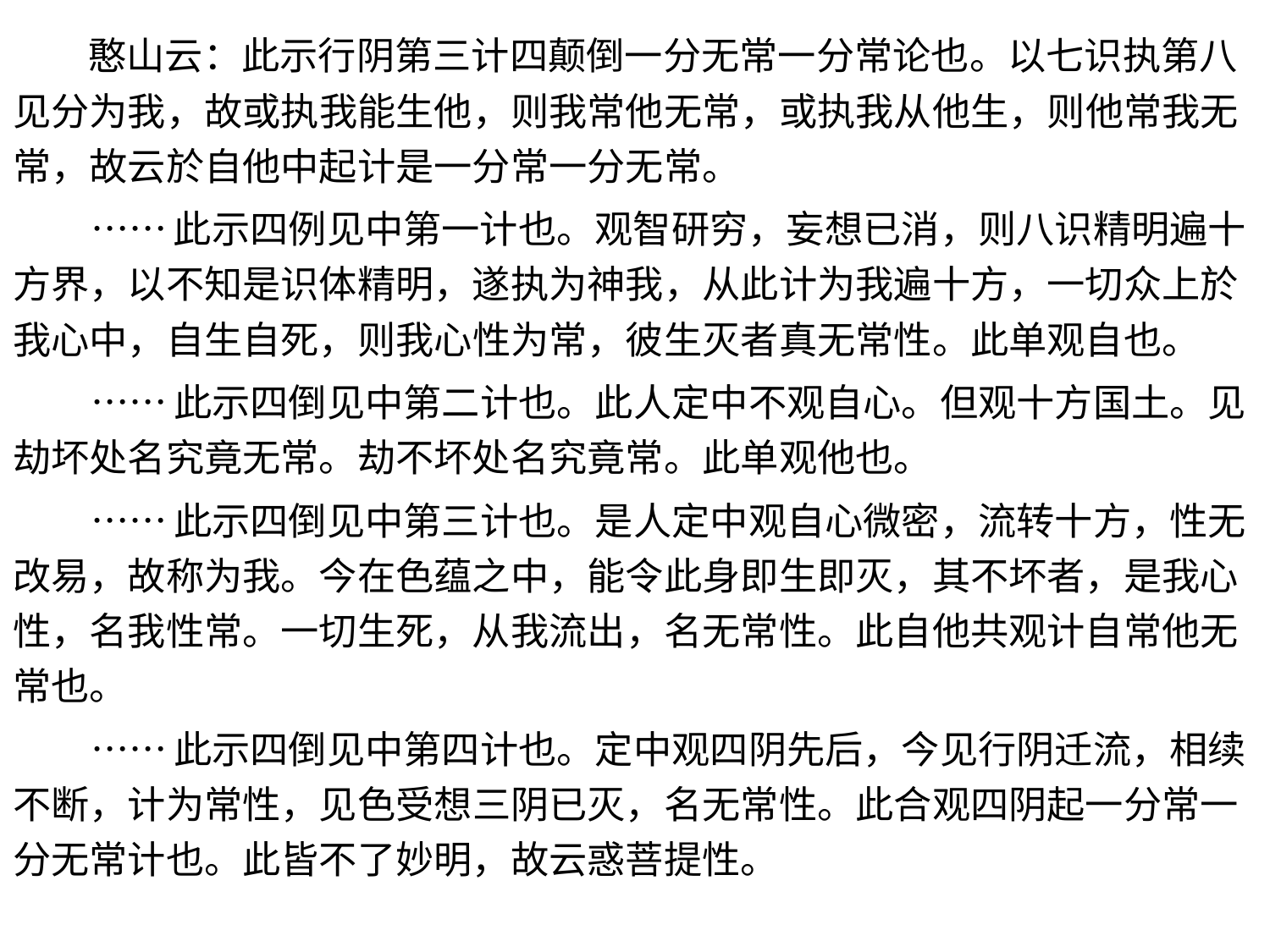

憨山云：此示行阴第三计四颠倒一分无常一分常论也。以七识执第八见分为我，故或执我能生他，则我常他无常，或执我从他生，则他常我无常，故云於自他中起计是一分常一分无常。
         ……此示四例见中第一计也。观智研穷，妄想已消，则八识精明遍十方界，以不知是识体精明，遂执为神我，从此计为我遍十方，一切众上於我心中，自生自死，则我心性为常，彼生灭者真无常性。此单观自也。
         ……此示四倒见中第二计也。此人定中不观自心。但观十方国土。见劫坏处名究竟无常。劫不坏处名究竟常。此单观他也。
         ……此示四倒见中第三计也。是人定中观自心微密，流转十方，性无改易，故称为我。今在色蕴之中，能令此身即生即灭，其不坏者，是我心性，名我性常。一切生死，从我流出，名无常性。此自他共观计自常他无常也。
         ……此示四倒见中第四计也。定中观四阴先后，今见行阴迁流，相续不断，计为常性，见色受想三阴已灭，名无常性。此合观四阴起一分常一分无常计也。此皆不了妙明，故云惑菩提性。